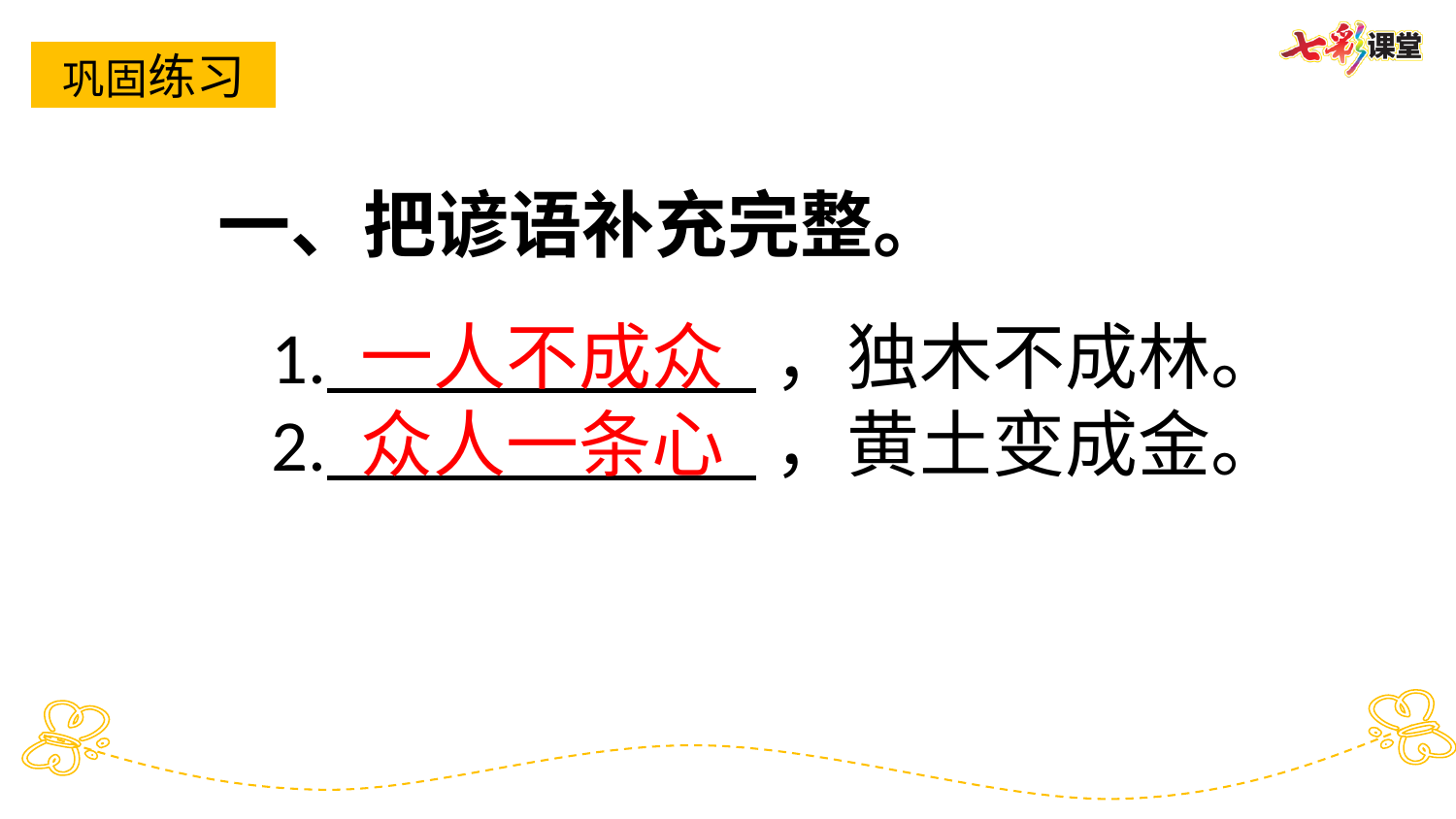

巩固练习

一、把谚语补充完整。
1.                          ，独木不成林。
2.                          ，黄土变成金。
一人不成众
众人一条心